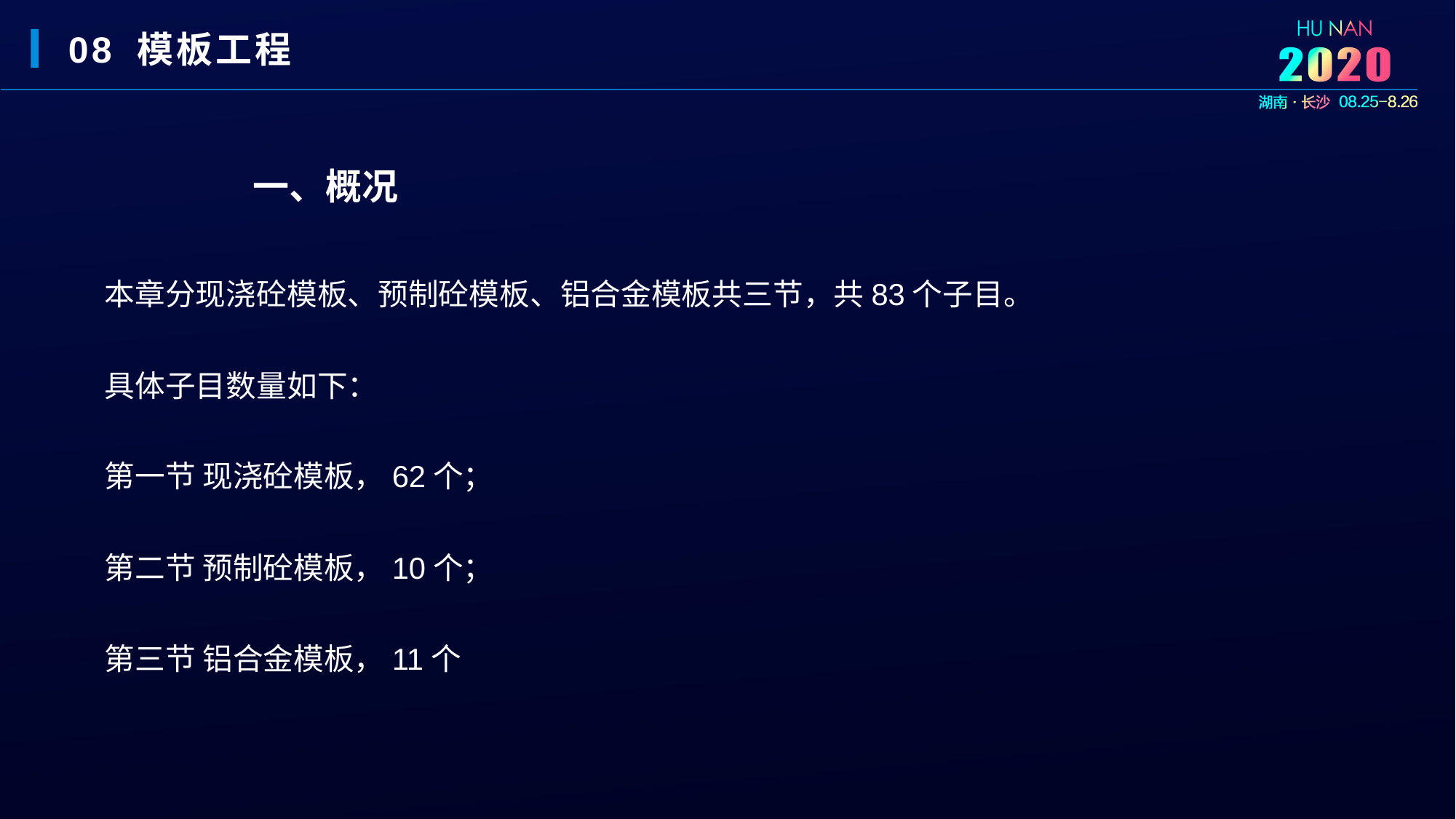

08 模板工程
一、概况
本章分现浇砼模板、预制砼模板、铝合金模板共三节，共83个子目。
具体子目数量如下：
第一节 现浇砼模板，62个；
第二节 预制砼模板，10个；
第三节 铝合金模板，11个